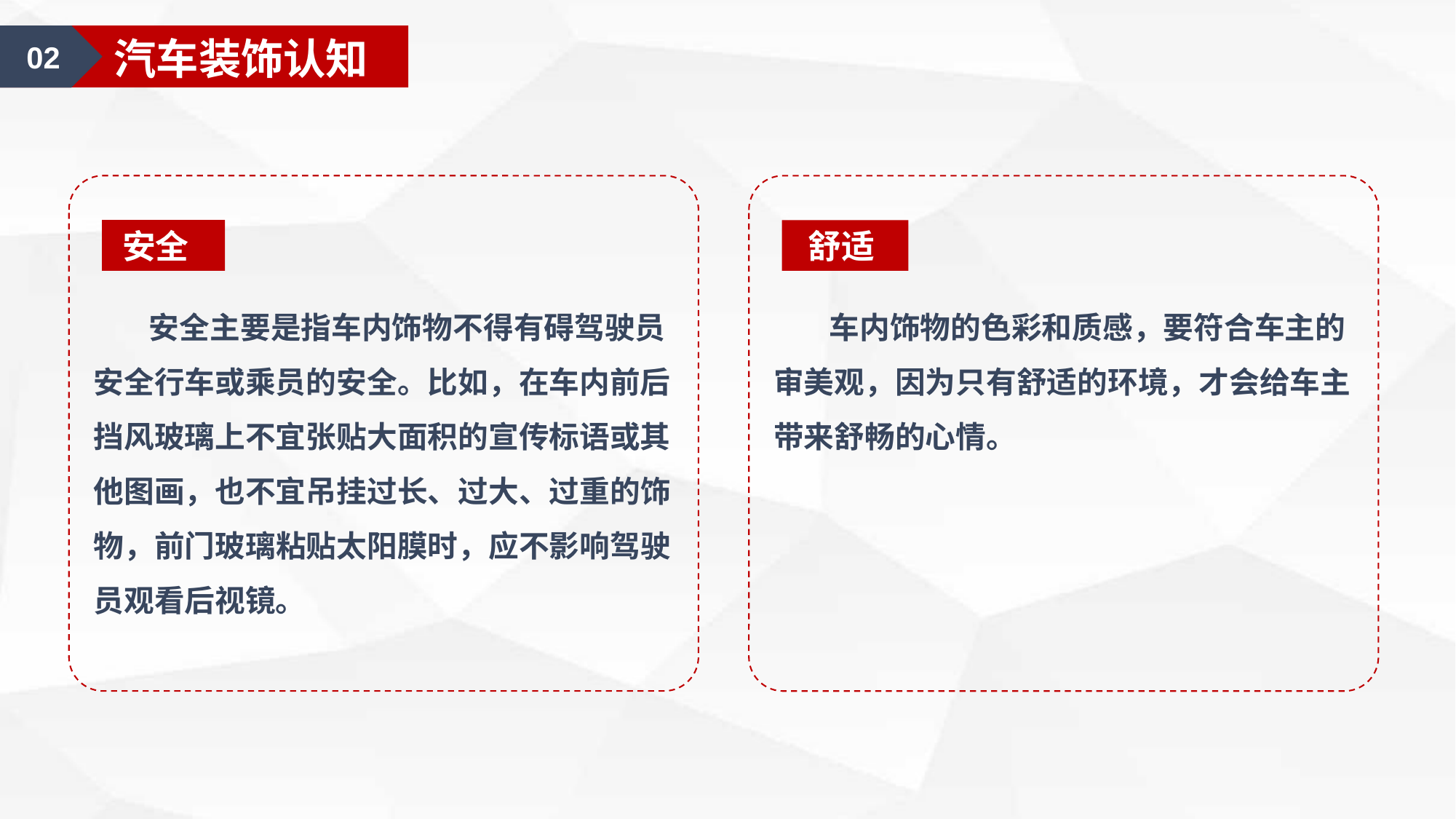

02
汽车装饰认知

安全
舒适
       安全主要是指车内饰物不得有碍驾驶员安全行车或乘员的安全。比如，在车内前后挡风玻璃上不宜张贴大面积的宣传标语或其他图画，也不宜吊挂过长、过大、过重的饰物，前门玻璃粘贴太阳膜时，应不影响驾驶员观看后视镜。
       车内饰物的色彩和质感，要符合车主的审美观，因为只有舒适的环境，才会给车主带来舒畅的心情。